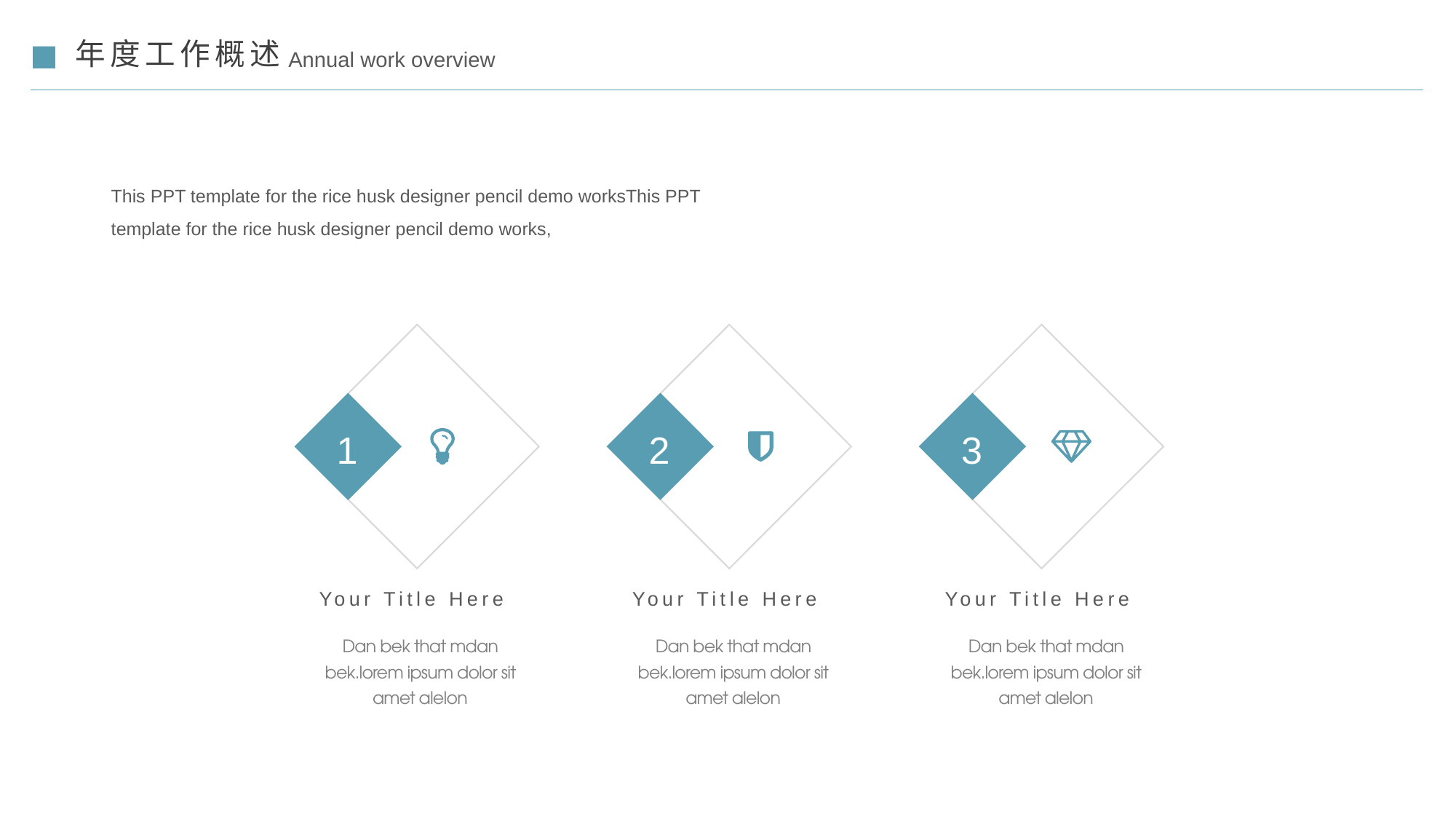

年度工作概述
Annual work overview

This PPT template for the rice husk designer pencil demo worksThis PPT template for the rice husk designer pencil demo works,

1
2
3

Your Title Here
Your Title Here
Your Title Here
Dan bek that mdan bek.lorem ipsum dolor sit amet alelon
Dan bek that mdan bek.lorem ipsum dolor sit amet alelon
Dan bek that mdan bek.lorem ipsum dolor sit amet alelon